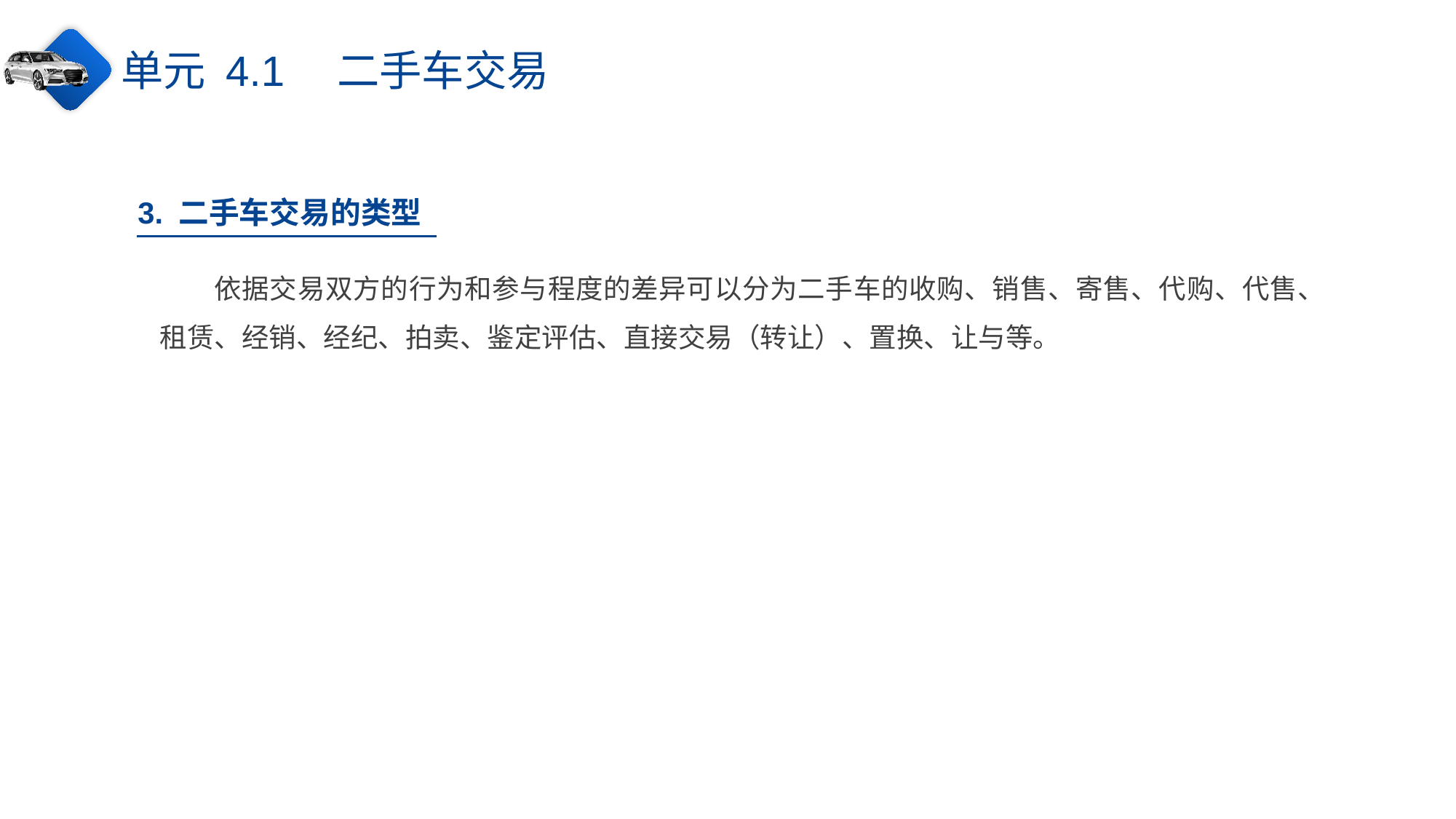

单元 4.1　二手车交易
3. 二手车交易的类型
依据交易双方的行为和参与程度的差异可以分为二手车的收购、销售、寄售、代购、代售、租赁、经销、经纪、拍卖、鉴定评估、直接交易（转让）、置换、让与等。